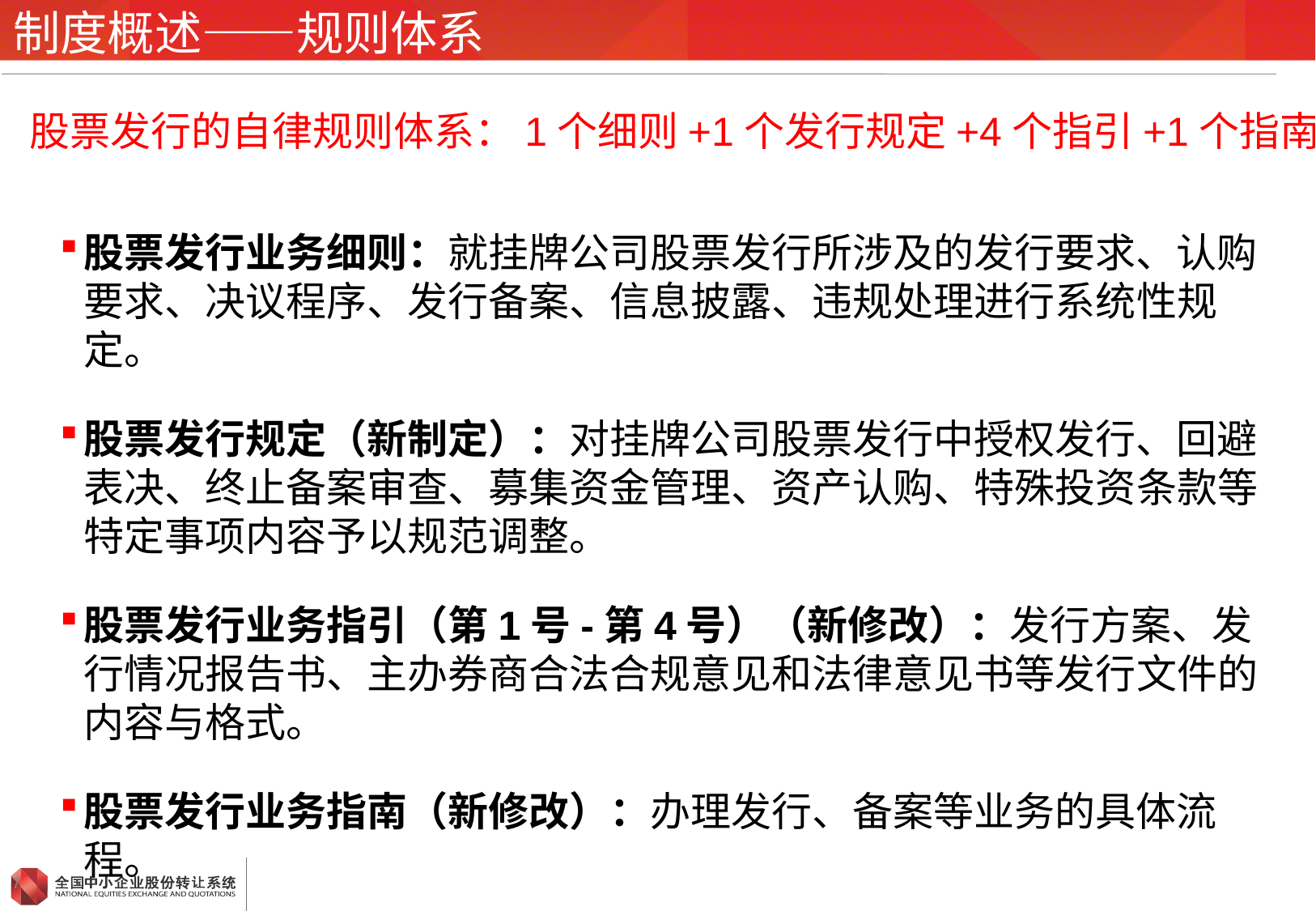

# 制度概述——规则体系

股票发行的自律规则体系：1个细则+1个发行规定+4个指引+1个指南
股票发行业务细则：就挂牌公司股票发行所涉及的发行要求、认购要求、决议程序、发行备案、信息披露、违规处理进行系统性规定。
股票发行规定（新制定）：对挂牌公司股票发行中授权发行、回避表决、终止备案审查、募集资金管理、资产认购、特殊投资条款等特定事项内容予以规范调整。
股票发行业务指引（第1号-第4号）（新修改）：发行方案、发行情况报告书、主办券商合法合规意见和法律意见书等发行文件的内容与格式。
股票发行业务指南（新修改）：办理发行、备案等业务的具体流程。

7